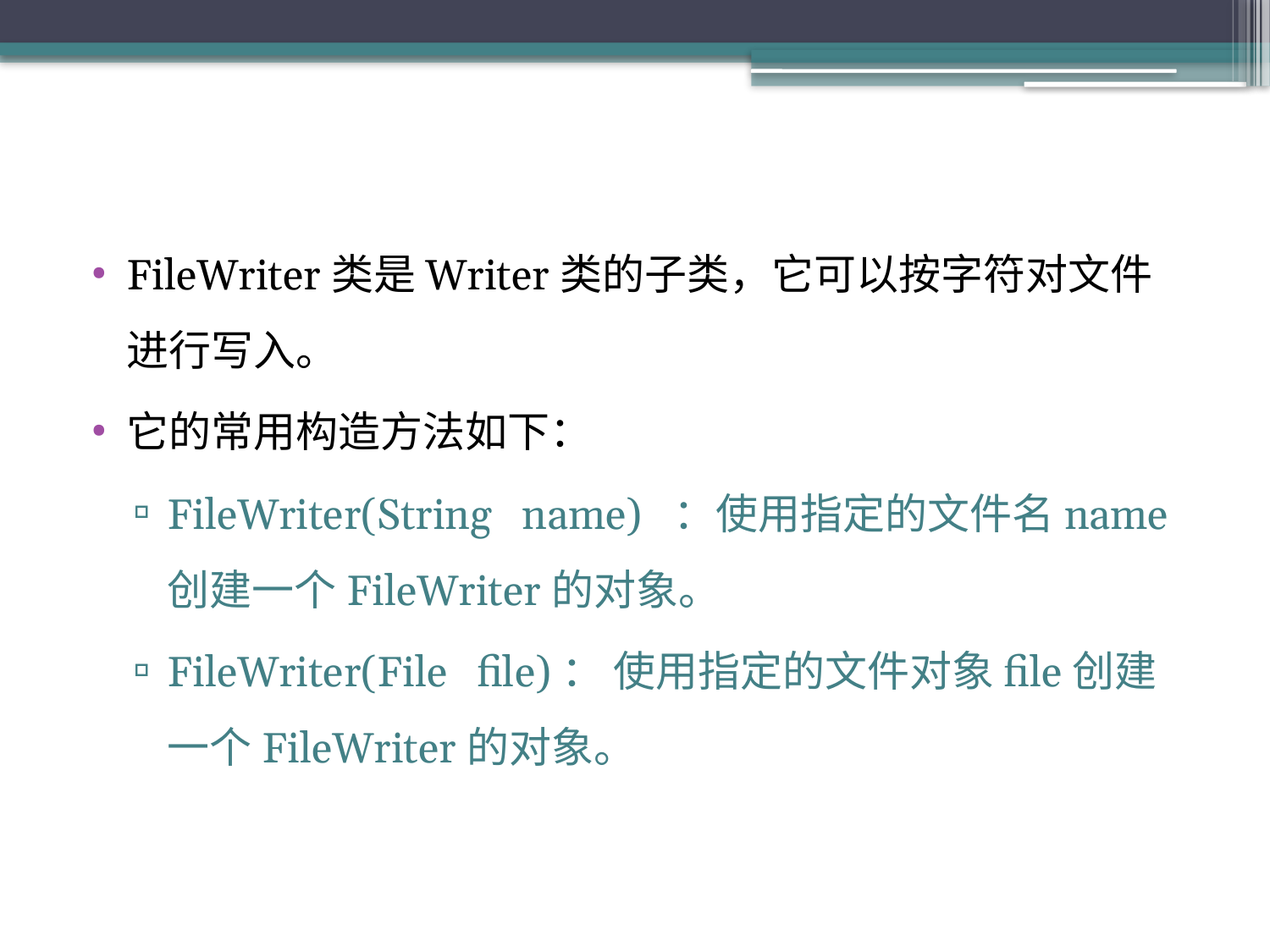

#
FileWriter类是Writer类的子类，它可以按字符对文件进行写入。
它的常用构造方法如下：
FileWriter(String   name)  ：使用指定的文件名name创建一个FileWriter的对象。
FileWriter(File   file)： 使用指定的文件对象file创建一个FileWriter的对象。